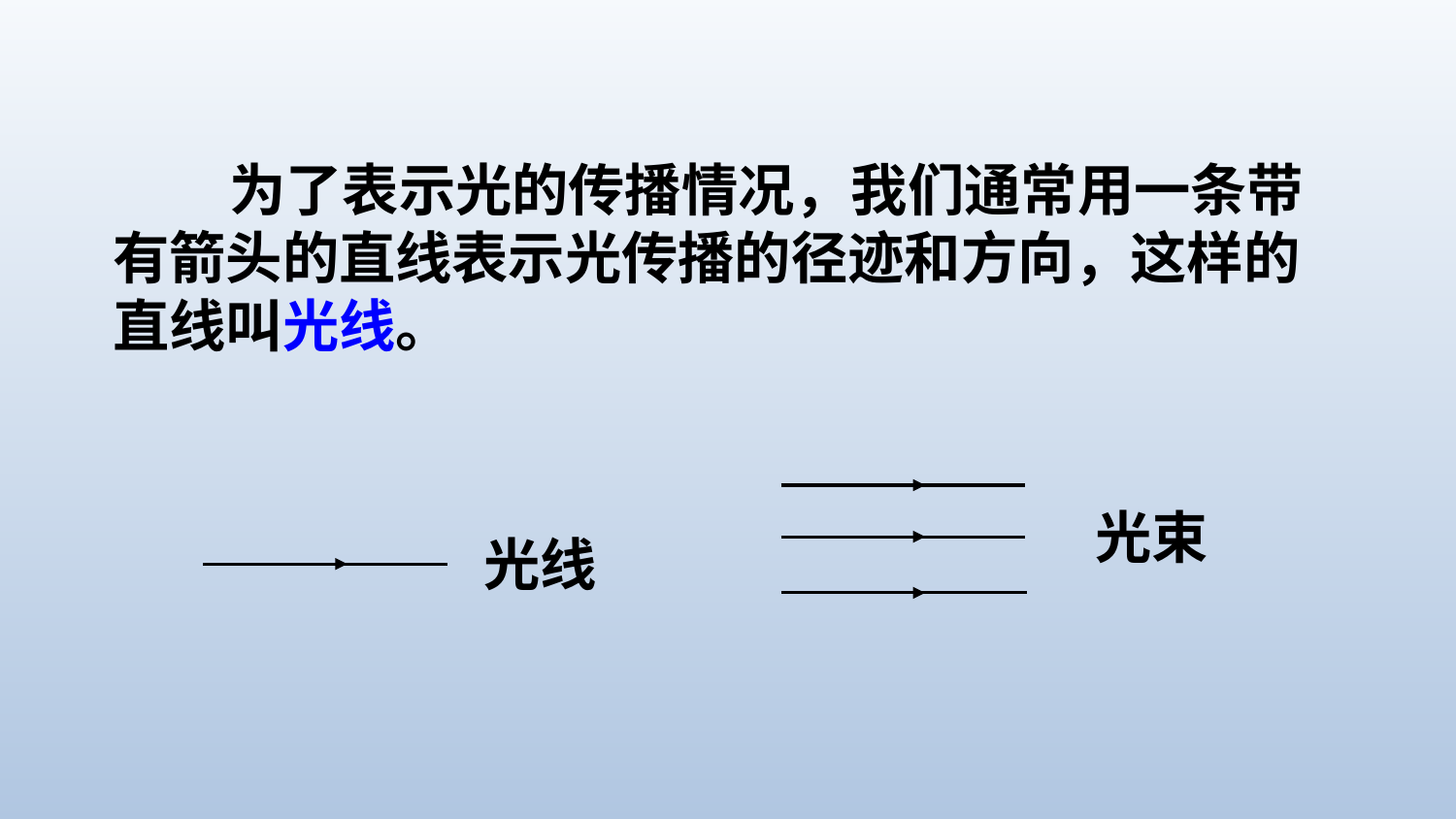

为了表示光的传播情况，我们通常用一条带有箭头的直线表示光传播的径迹和方向，这样的直线叫光线。
光束
光线